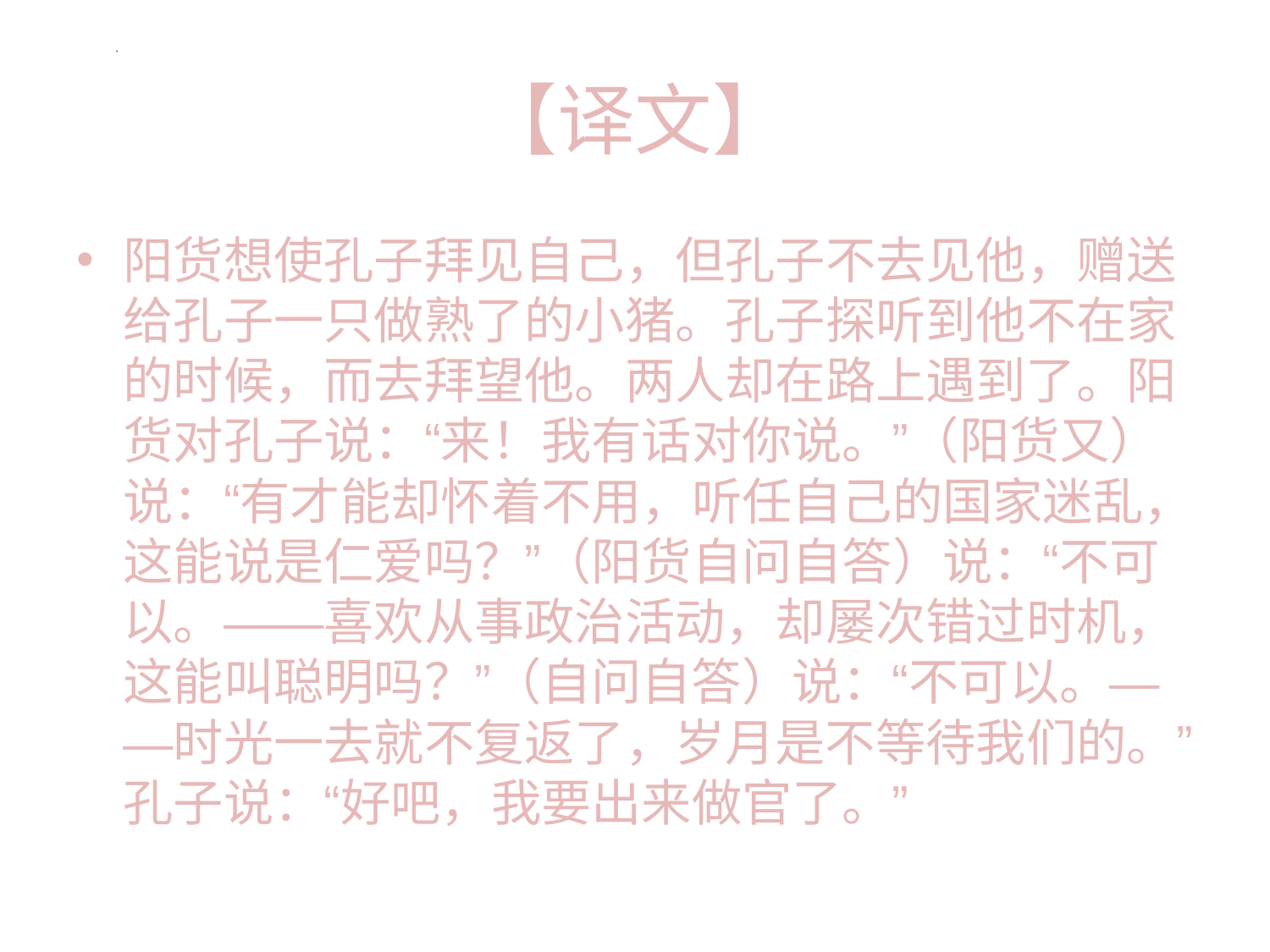

# 【译文】
阳货想使孔子拜见自己，但孔子不去见他，赠送给孔子一只做熟了的小猪。孔子探听到他不在家的时候，而去拜望他。两人却在路上遇到了。阳货对孔子说：“来！我有话对你说。”（阳货又）说：“有才能却怀着不用，听任自己的国家迷乱，这能说是仁爱吗？”（阳货自问自答）说：“不可以。——喜欢从事政治活动，却屡次错过时机，这能叫聪明吗？”（自问自答）说：“不可以。——时光一去就不复返了，岁月是不等待我们的。”孔子说：“好吧，我要出来做官了。”